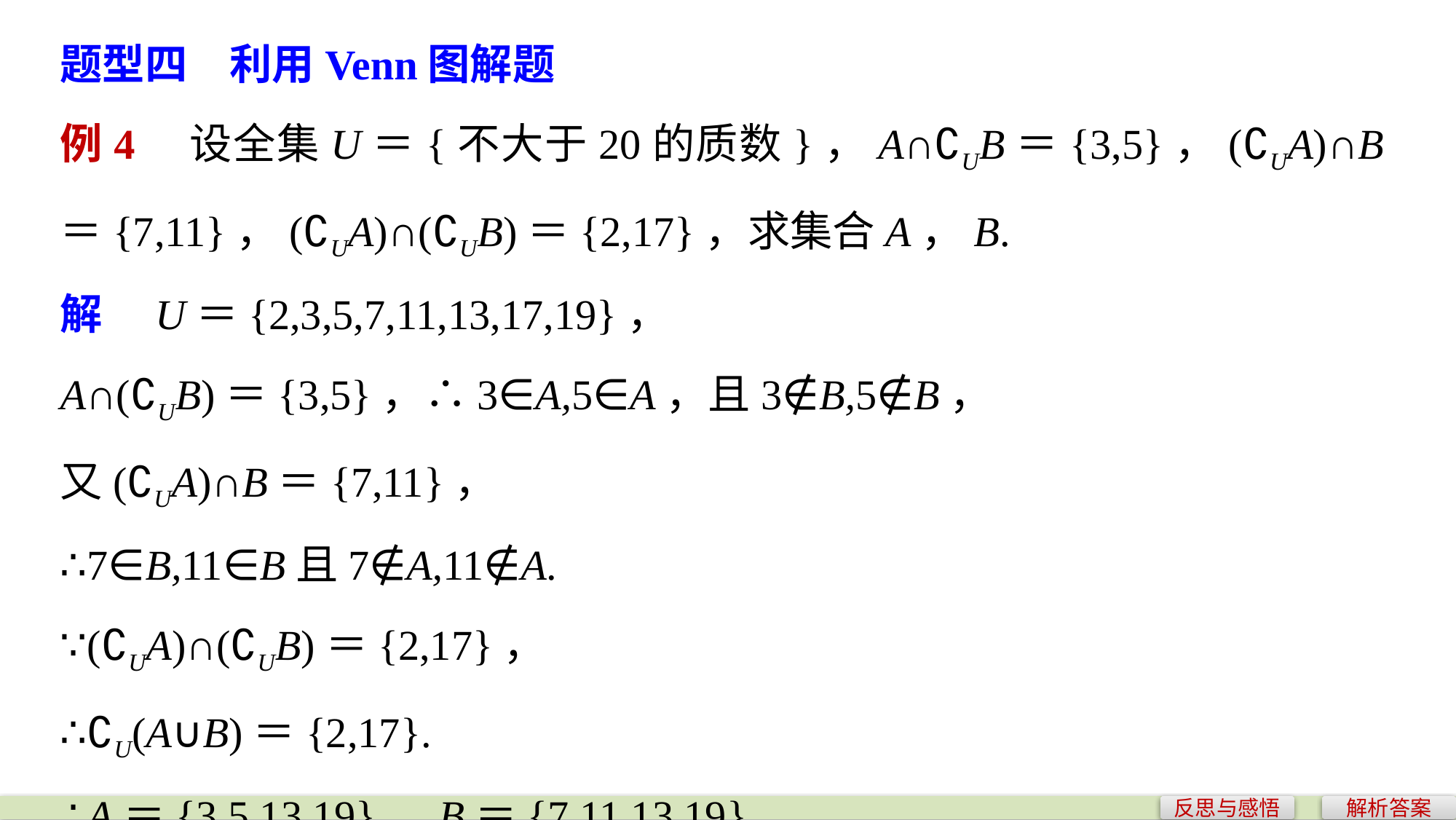

题型四　利用Venn图解题
例4　设全集U＝{不大于20的质数}，A∩∁UB＝{3,5}，(∁UA)∩B＝{7,11}，(∁UA)∩(∁UB)＝{2,17}，求集合A，B.
解　U＝{2,3,5,7,11,13,17,19}，
A∩(∁UB)＝{3,5}，∴3∈A,5∈A，且3∉B,5∉B，
又(∁UA)∩B＝{7,11}，
∴7∈B,11∈B且7∉A,11∉A.
∵(∁UA)∩(∁UB)＝{2,17}，
∴∁U(A∪B)＝{2,17}.
∴A＝{3,5,13,19}，B＝{7,11,13,19}.
反思与感悟
解析答案